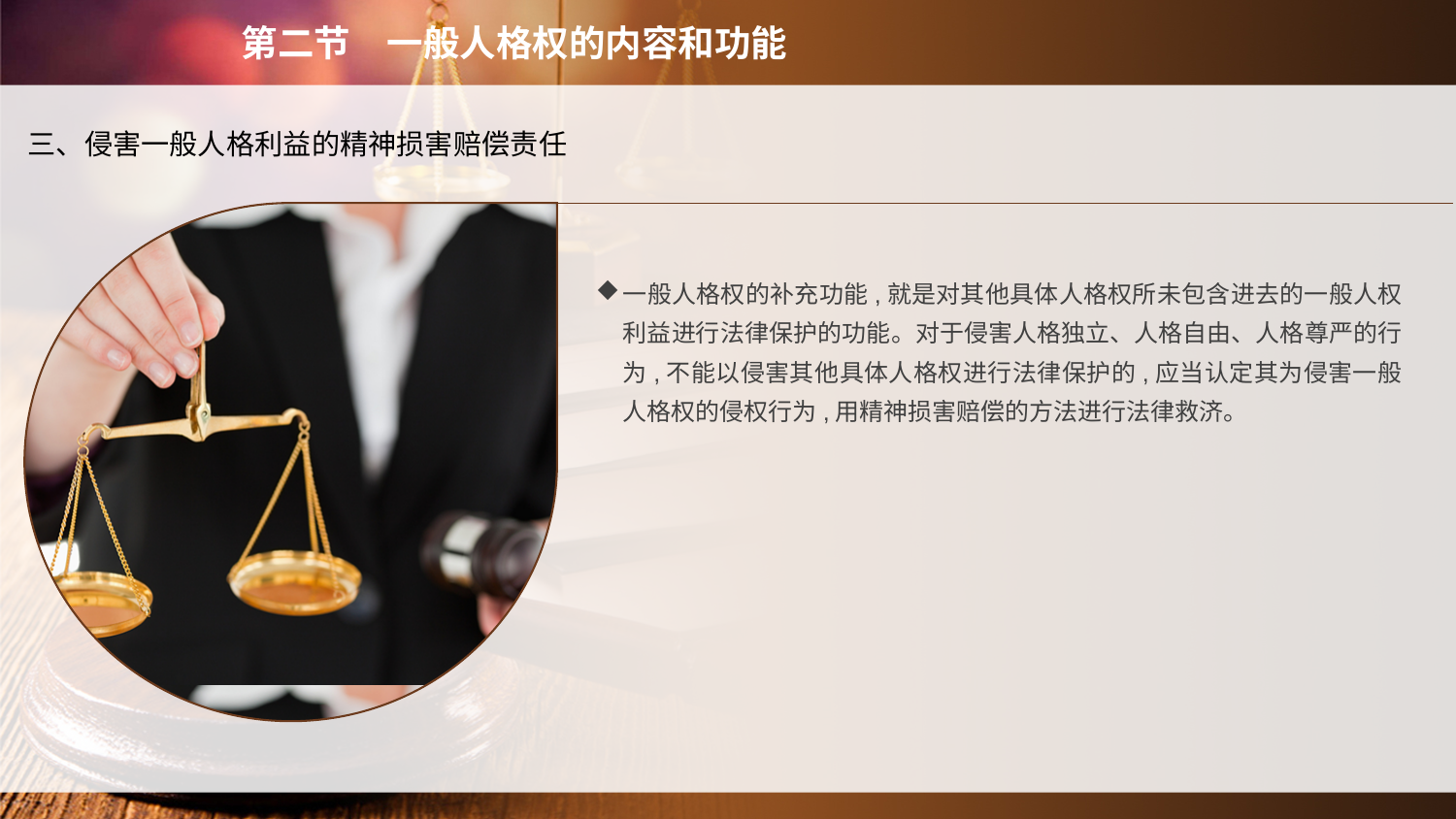

第二节　一般人格权的内容和功能
三、侵害一般人格利益的精神损害赔偿责任

一般人格权的补充功能,就是对其他具体人格权所未包含进去的一般人权利益进行法律保护的功能。对于侵害人格独立、人格自由、人格尊严的行为,不能以侵害其他具体人格权进行法律保护的,应当认定其为侵害一般人格权的侵权行为,用精神损害赔偿的方法进行法律救济。